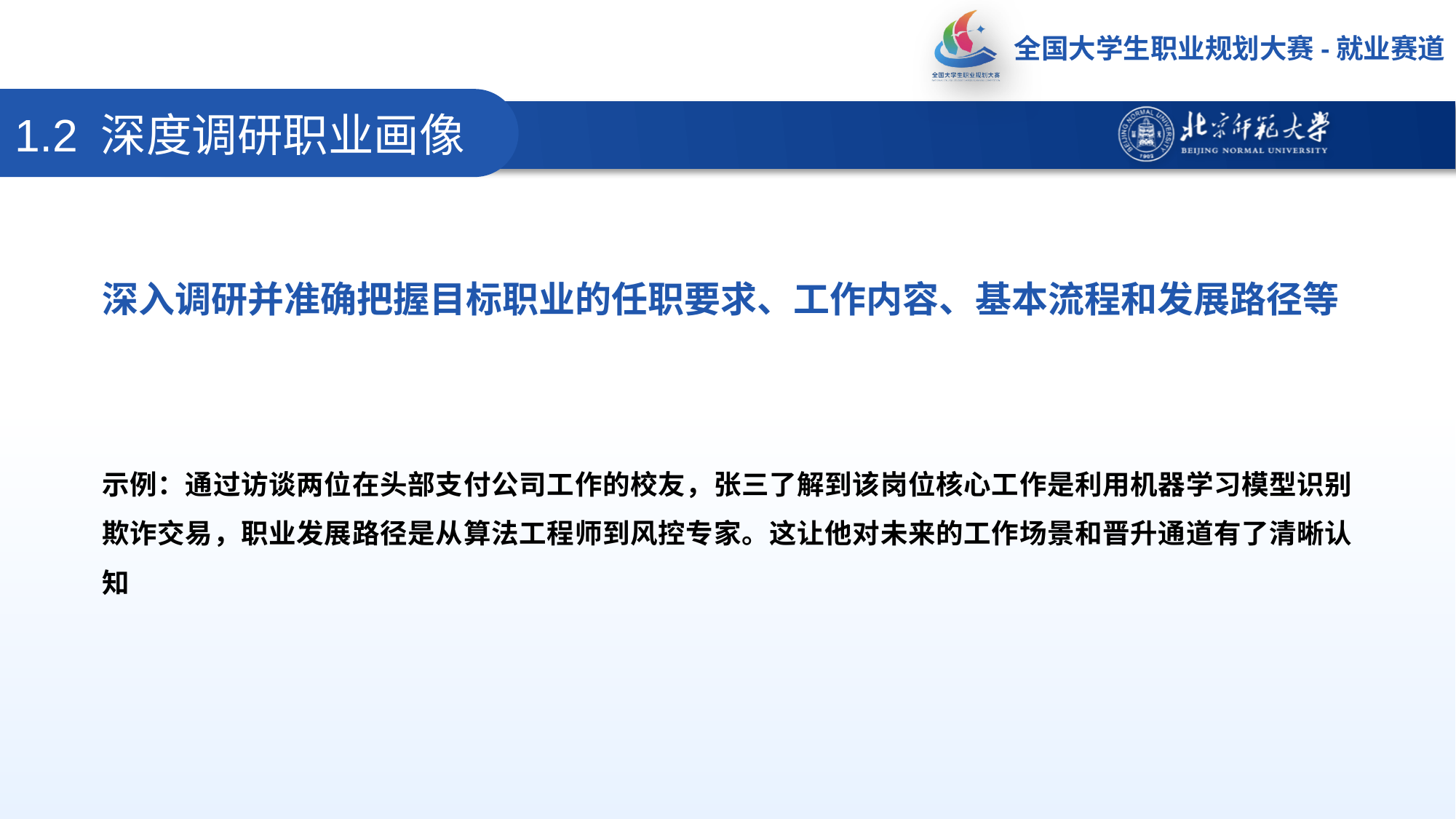

1.2 深度调研职业画像
深入调研并准确把握目标职业的任职要求、工作内容、基本流程和发展路径等
示例：通过访谈两位在头部支付公司工作的校友，张三了解到该岗位核心工作是利用机器学习模型识别欺诈交易，职业发展路径是从算法工程师到风控专家。这让他对未来的工作场景和晋升通道有了清晰认知